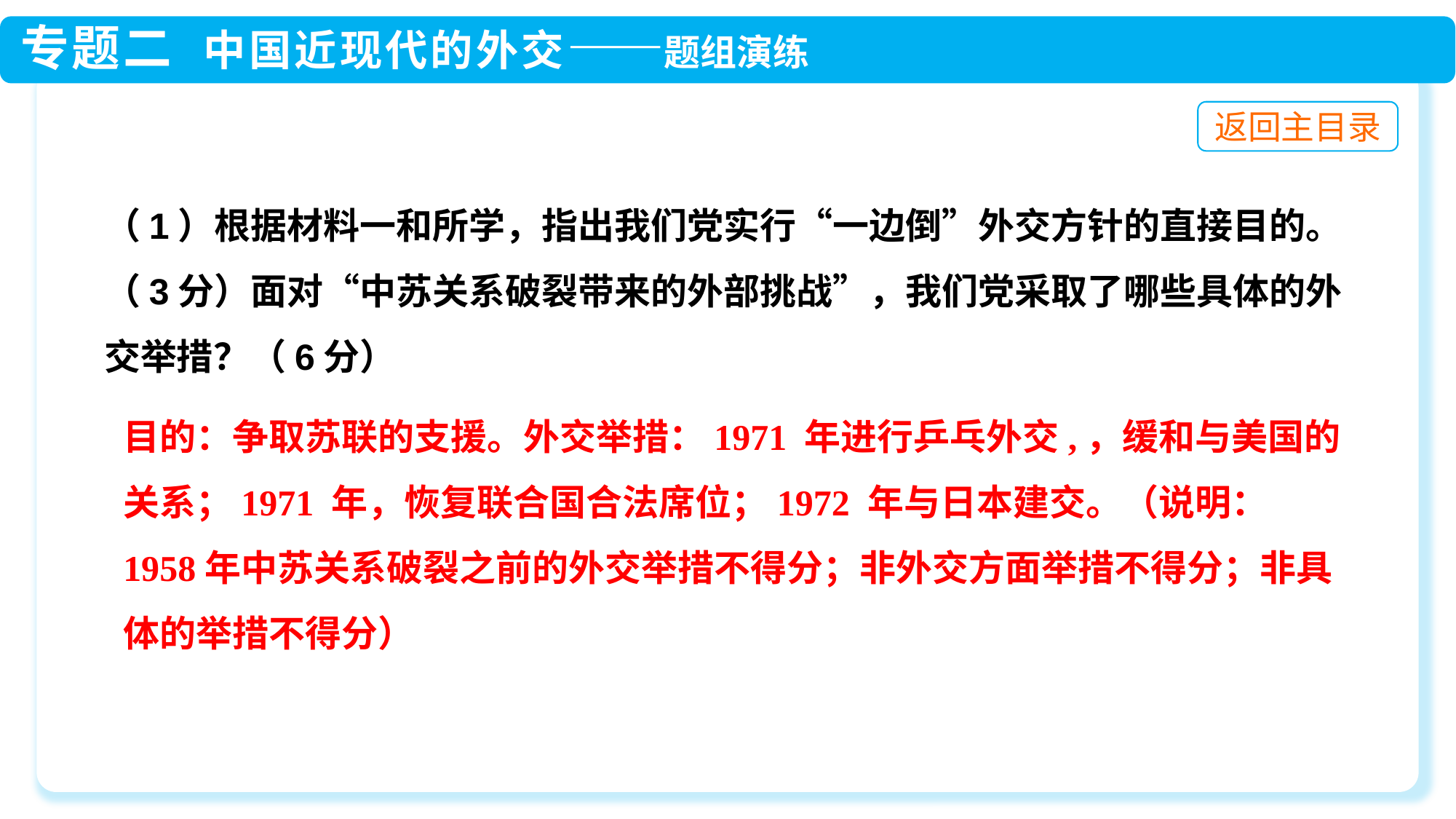

（1）根据材料一和所学，指出我们党实行“一边倒”外交方针的直接目的。（3分）面对“中苏关系破裂带来的外部挑战”，我们党采取了哪些具体的外交举措？（6分）
目的：争取苏联的支援。外交举措：1971 年进行乒乓外交,，缓和与美国的关系；1971 年，恢复联合国合法席位；1972 年与日本建交。（说明：1958年中苏关系破裂之前的外交举措不得分；非外交方面举措不得分；非具体的举措不得分）